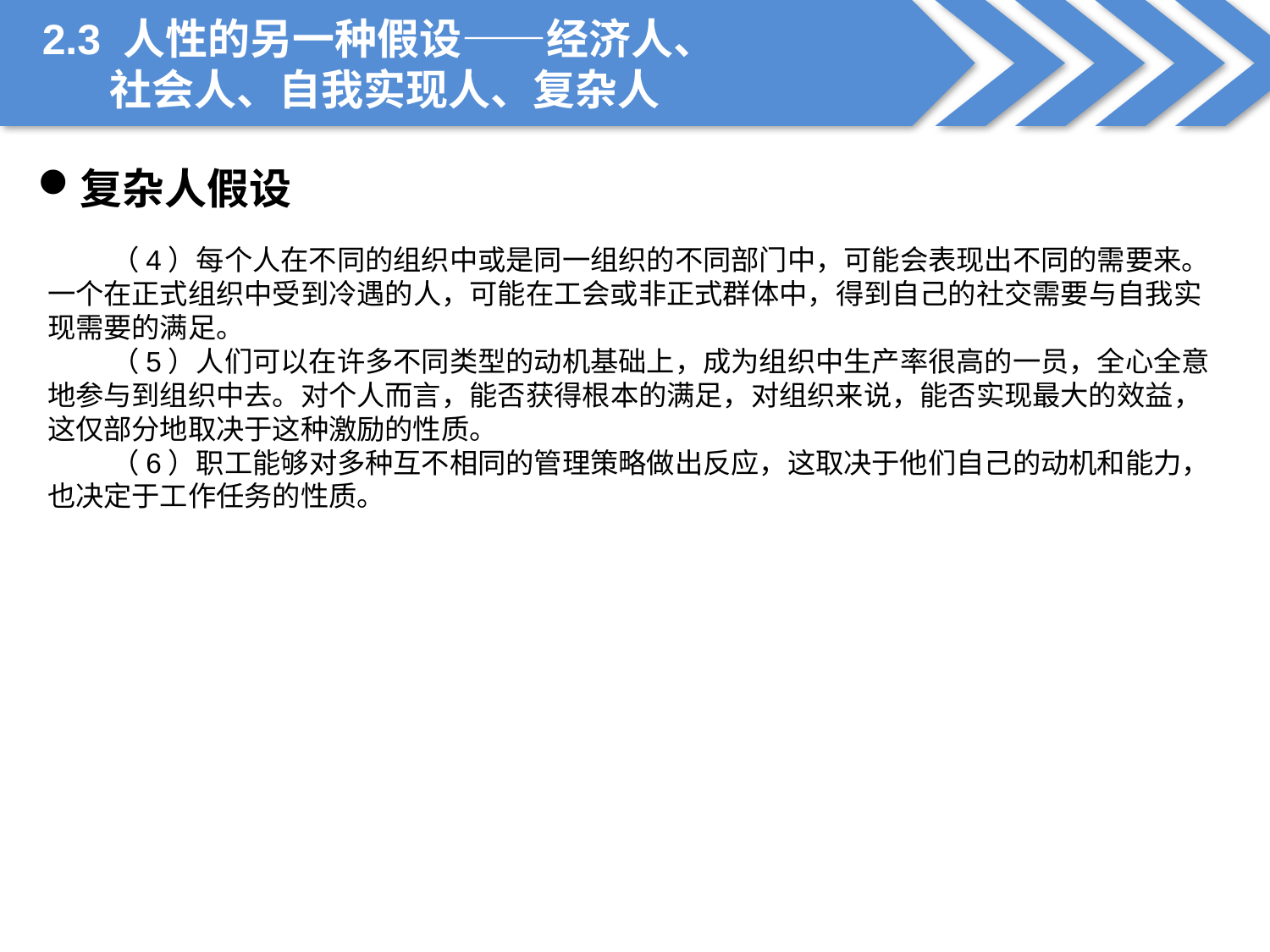

2.3 人性的另一种假设——经济人、
      社会人、自我实现人、复杂人
复杂人假设
（4）每个人在不同的组织中或是同一组织的不同部门中，可能会表现出不同的需要来。一个在正式组织中受到冷遇的人，可能在工会或非正式群体中，得到自己的社交需要与自我实现需要的满足。
（5）人们可以在许多不同类型的动机基础上，成为组织中生产率很高的一员，全心全意地参与到组织中去。对个人而言，能否获得根本的满足，对组织来说，能否实现最大的效益，这仅部分地取决于这种激励的性质。
（6）职工能够对多种互不相同的管理策略做出反应，这取决于他们自己的动机和能力，也决定于工作任务的性质。